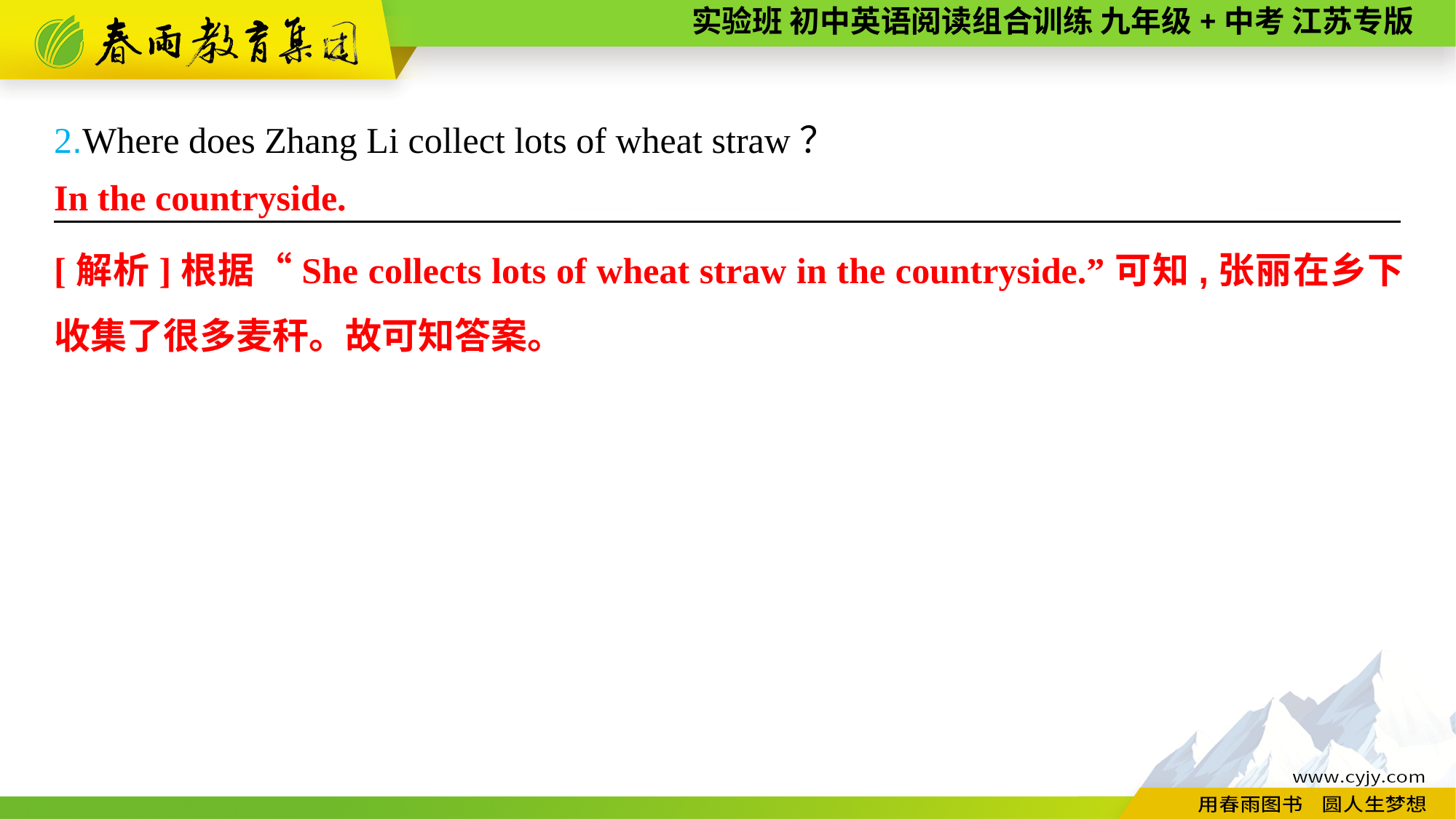

2.Where does Zhang Li collect lots of wheat straw？
————————                        ——  ————                                                  ————
In the countryside.
[解析]根据“She collects lots of wheat straw in the countryside.”可知,张丽在乡下收集了很多麦秆。故可知答案。